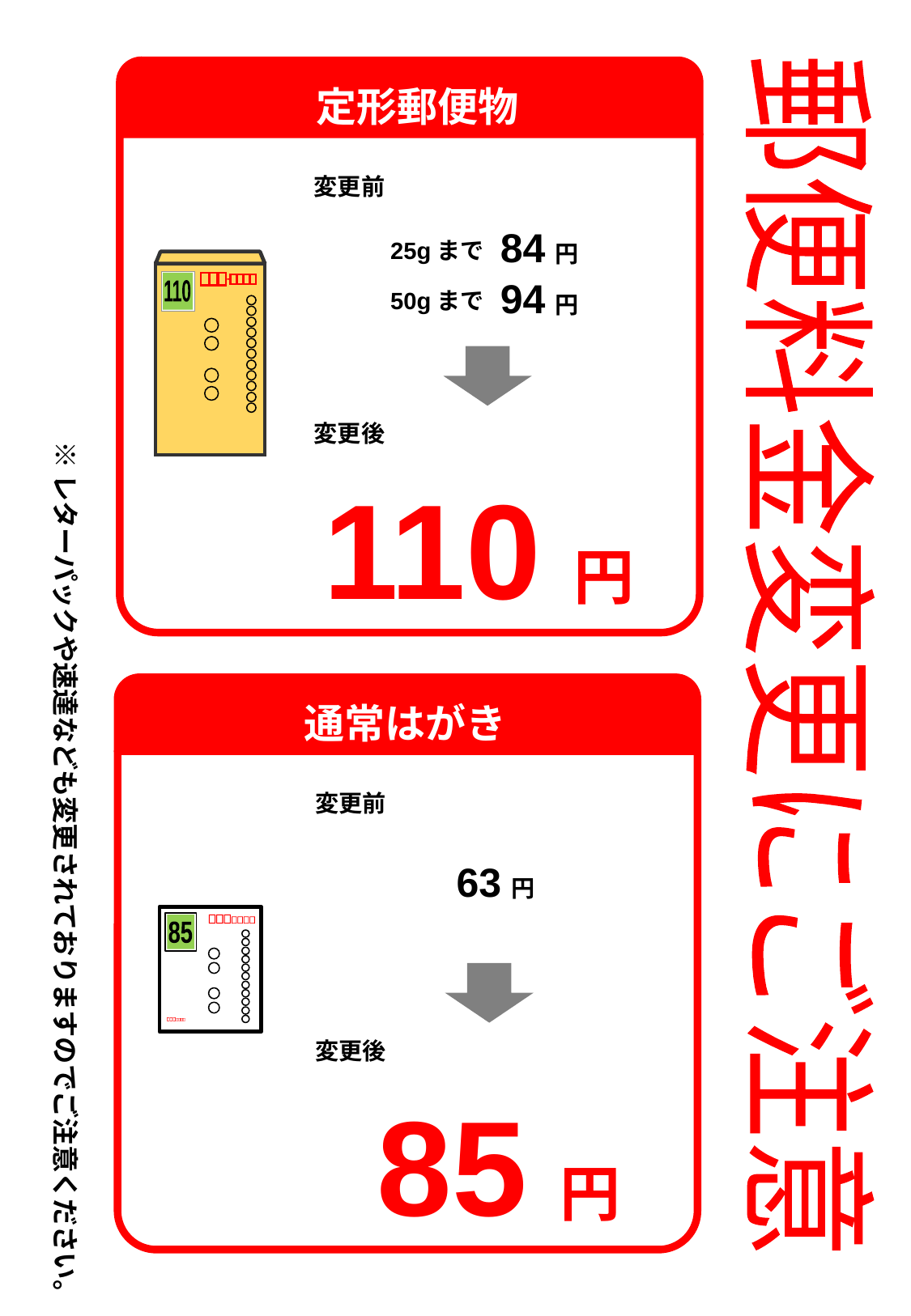

定形郵便物

変更前
84円
25gまで

110

94円
50gまで

変更後
※レターパックや速達なども変更されておりますのでご注意ください。
110円
郵便料金変更にご注意

通常はがき

変更前
63円

85

変更後
85円